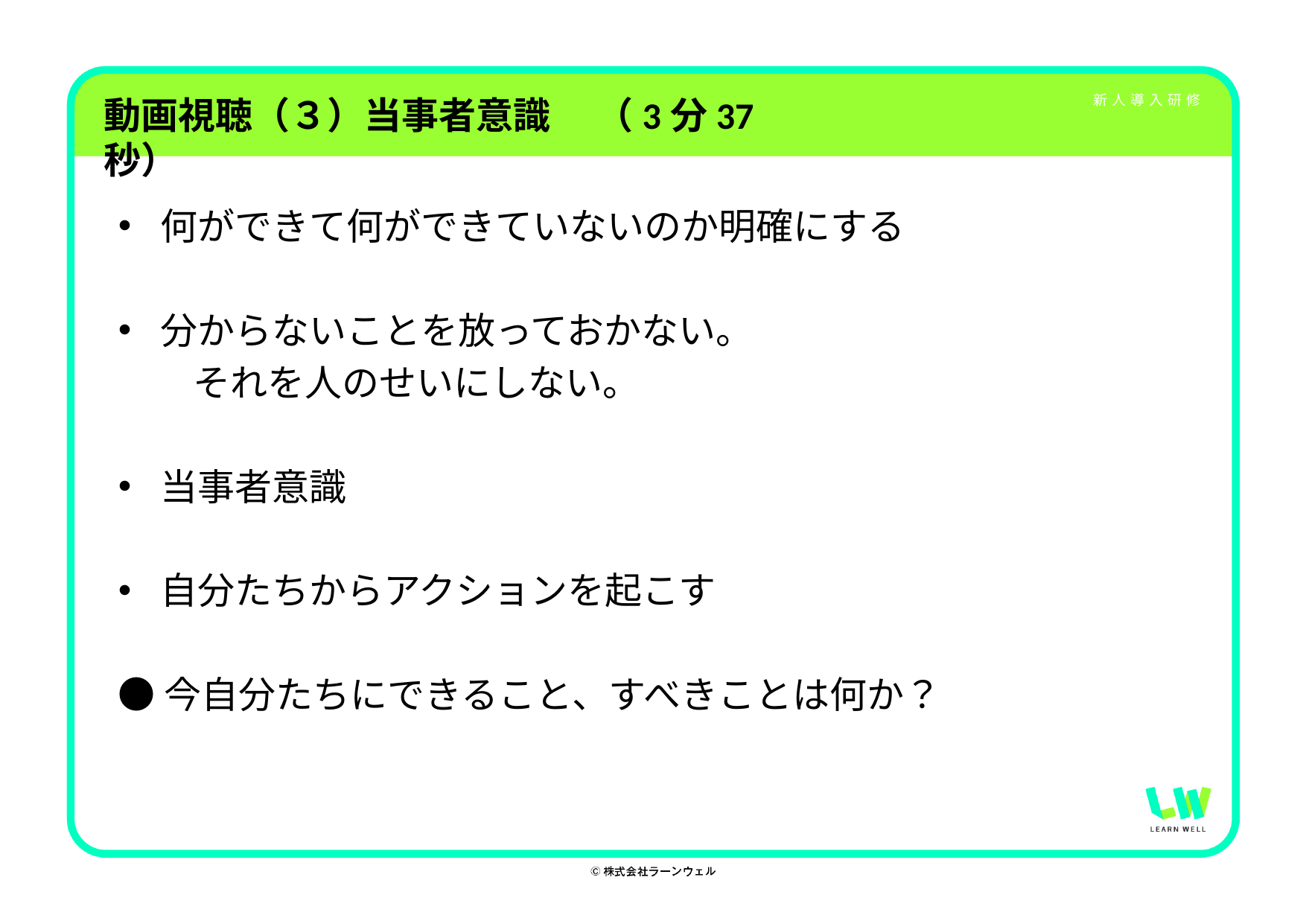

# 動画視聴（３）当事者意識　 （3分37秒）

何ができて何ができていないのか明確にする

分からないことを放っておかない。
　　それを人のせいにしない。

当事者意識

自分たちからアクションを起こす

●今自分たちにできること、すべきことは何か？